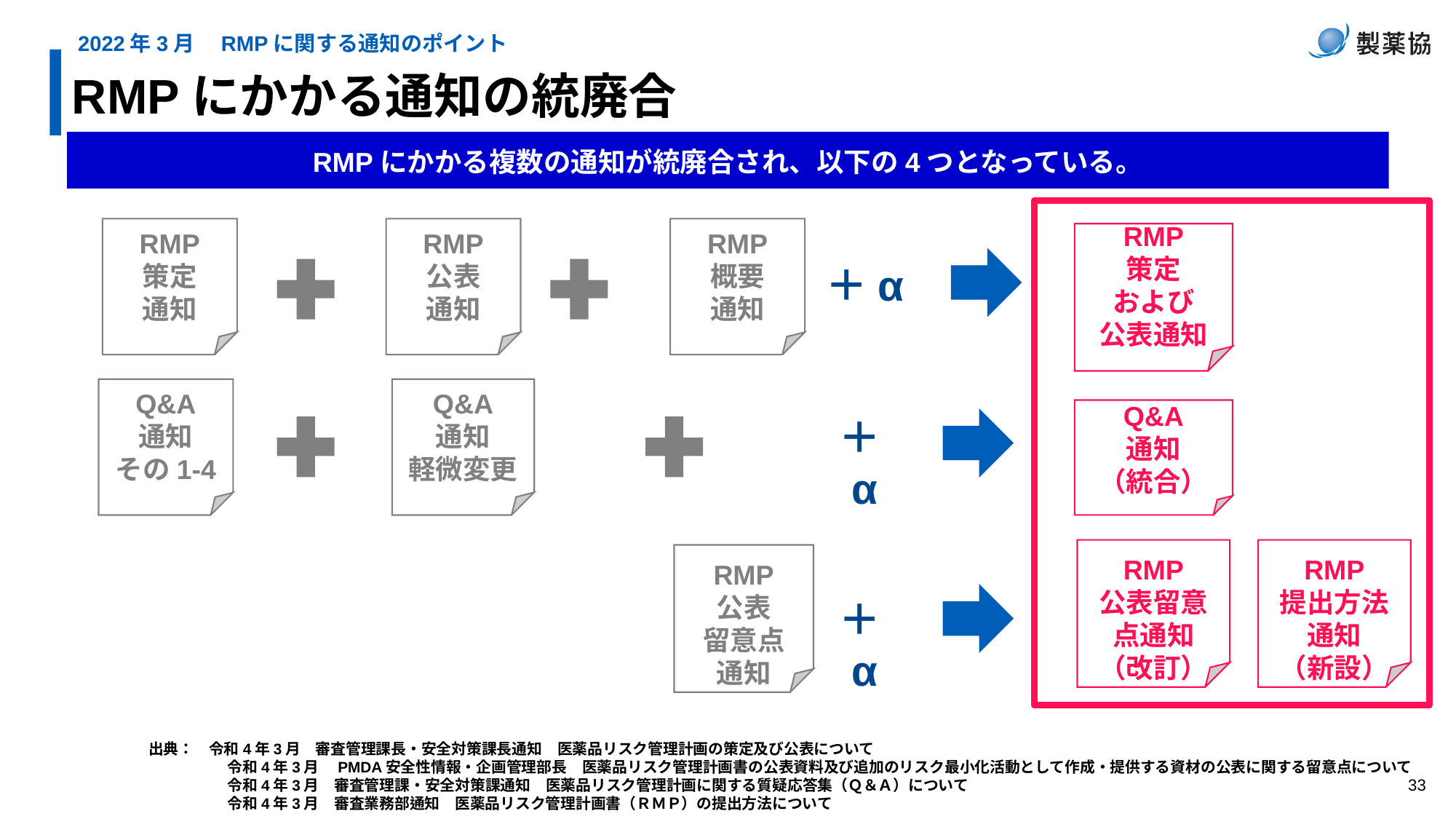

2022年3月　RMPに関する通知のポイント
RMPにかかる通知の統廃合
RMPにかかる複数の通知が統廃合され、以下の4つとなっている。

RMP
策定
通知
RMP
公表
通知
RMP
概要
通知
RMP
策定
および
公表通知

＋α
Q&A
通知
その1-4
Q&A
通知
軽微変更
Q&A
通知
（統合）

＋α

RMP
公表留意点通知（改訂）
RMP
提出方法通知
（新設）
RMP
公表
留意点
通知

＋α
出典：　令和4年3月　審査管理課長・安全対策課長通知　医薬品リスク管理計画の策定及び公表について
　　 　　　令和4年3月　PMDA安全性情報・企画管理部長　医薬品リスク管理計画書の公表資料及び追加のリスク最小化活動として作成・提供する資材の公表に関する留意点について
　　 　　　令和4年3月　審査管理課・安全対策課通知　医薬品リスク管理計画に関する質疑応答集（Ｑ＆Ａ）について
　　　　　 令和4年3月　審査業務部通知　医薬品リスク管理計画書（ＲＭＰ）の提出方法について